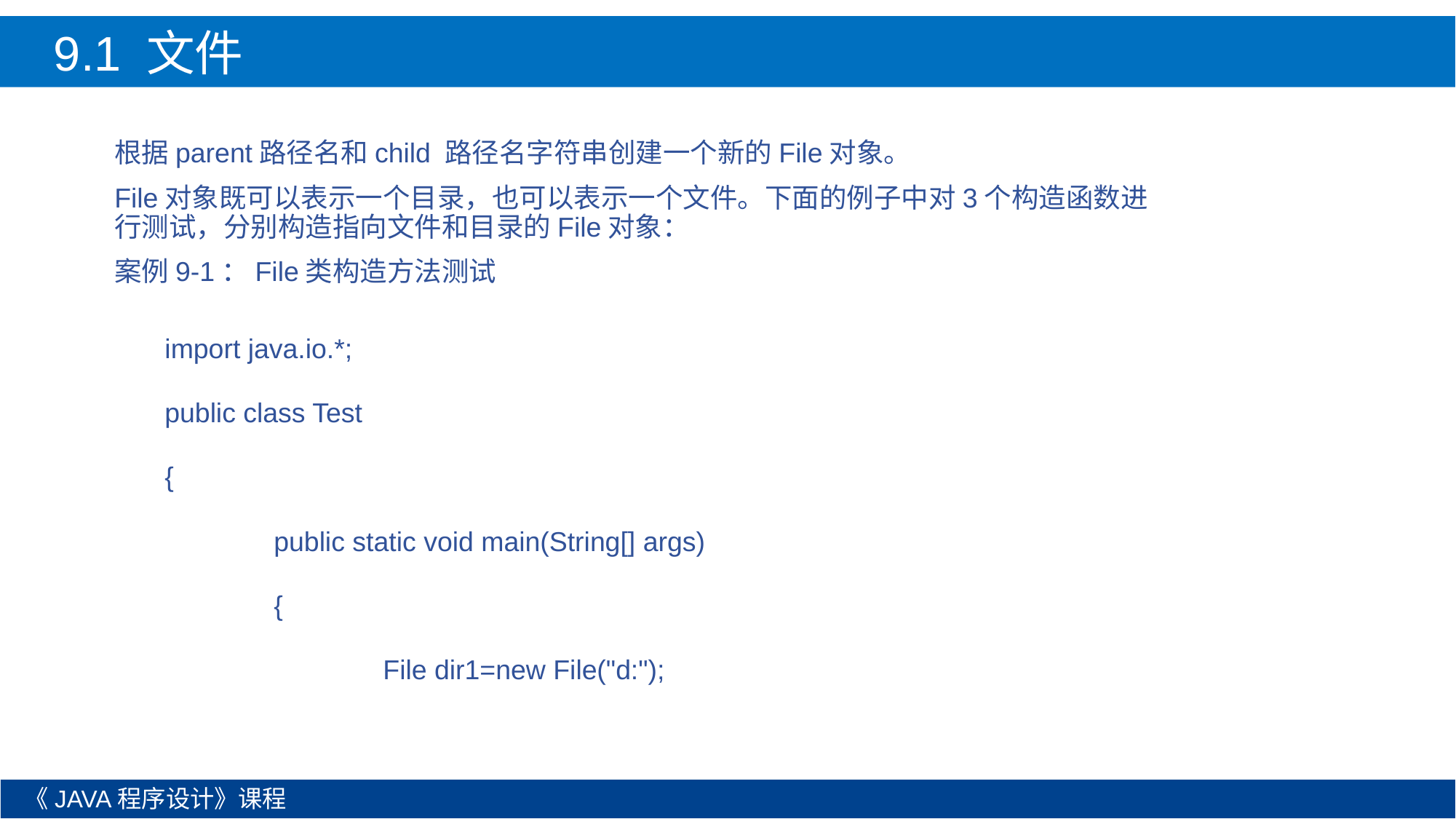

9.1 文件
根据parent路径名和child 路径名字符串创建一个新的File对象。
File对象既可以表示一个目录，也可以表示一个文件。下面的例子中对3个构造函数进行测试，分别构造指向文件和目录的File对象：
案例9-1：File类构造方法测试
import java.io.*;
public class Test
{
	public static void main(String[] args)
	{
		File dir1=new File("d:");
《JAVA程序设计》课程